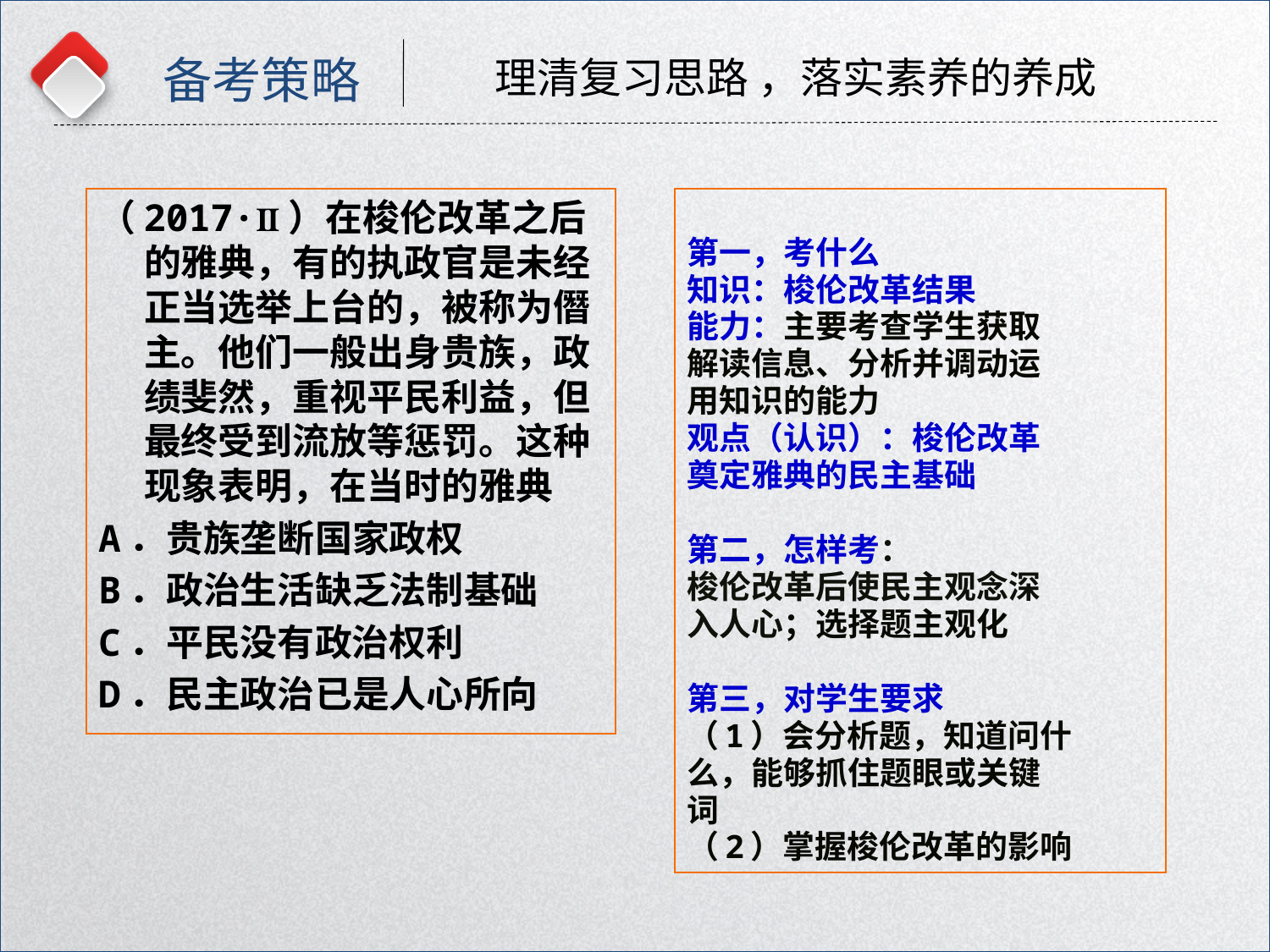

备考策略
理清复习思路 ，落实素养的养成

（2017·Ⅱ）在梭伦改革之后的雅典，有的执政官是未经正当选举上台的，被称为僭主。他们一般出身贵族，政绩斐然，重视平民利益，但最终受到流放等惩罚。这种现象表明，在当时的雅典
A．贵族垄断国家政权
B．政治生活缺乏法制基础
C．平民没有政治权利
D．民主政治已是人心所向

第一，考什么
知识：梭伦改革结果
能力：主要考查学生获取
解读信息、分析并调动运
用知识的能力
观点（认识）：梭伦改革
奠定雅典的民主基础

第二，怎样考：
梭伦改革后使民主观念深
入人心；选择题主观化

第三，对学生要求
（1）会分析题，知道问什
么，能够抓住题眼或关键
词
（2）掌握梭伦改革的影响